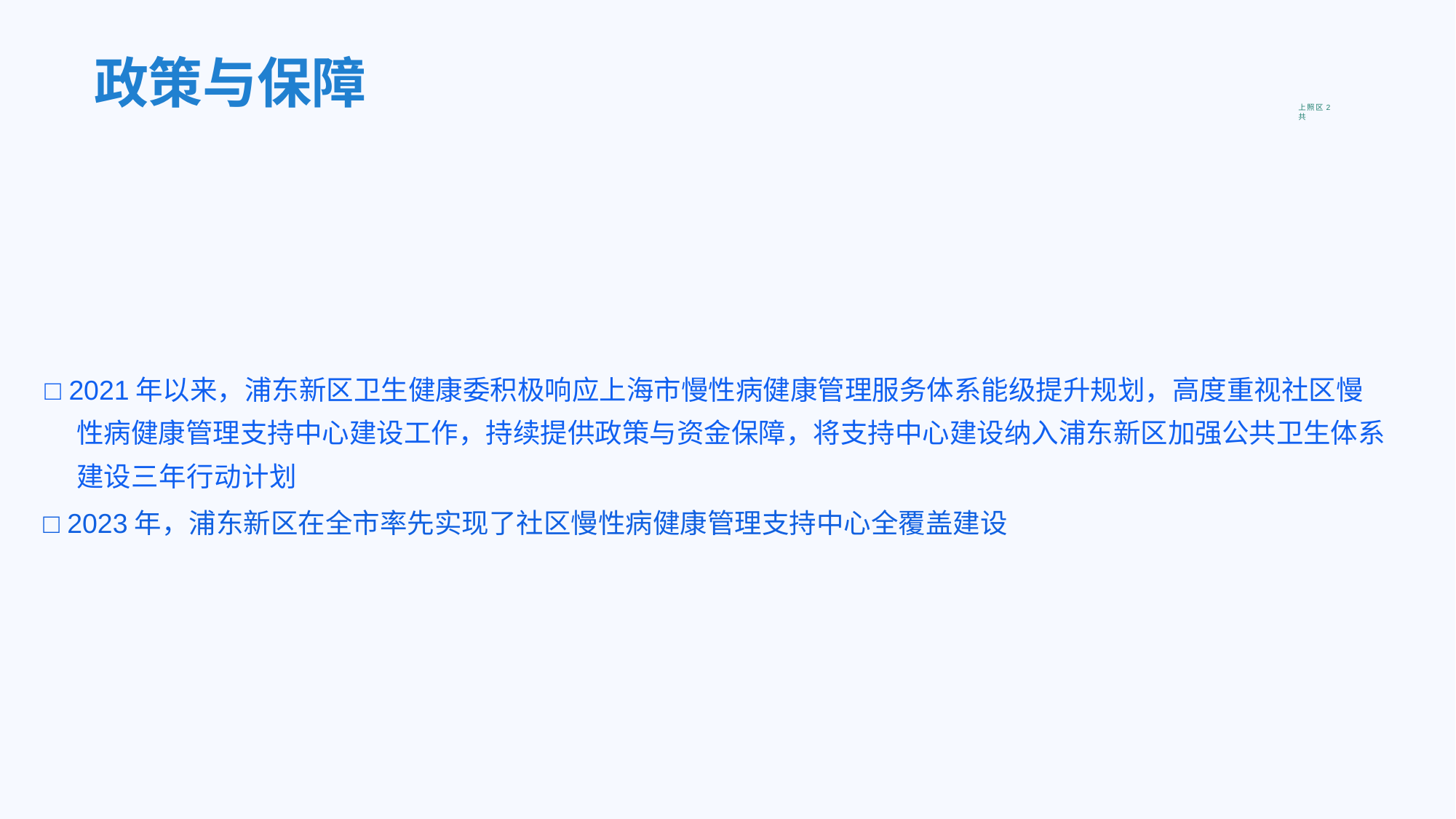

政策与保障

□ 2021年以来，浦东新区卫生健康委积极响应上海市慢性病健康管理服务体系能级提升规划，高度重视社区慢  性病健康管理支持中心建设工作，持续提供政策与资金保障，将支持中心建设纳入浦东新区加强公共卫生体系 建设三年行动计划

□ 2023年，浦东新区在全市率先实现了社区慢性病健康管理支持中心全覆盖建设

上照区2共